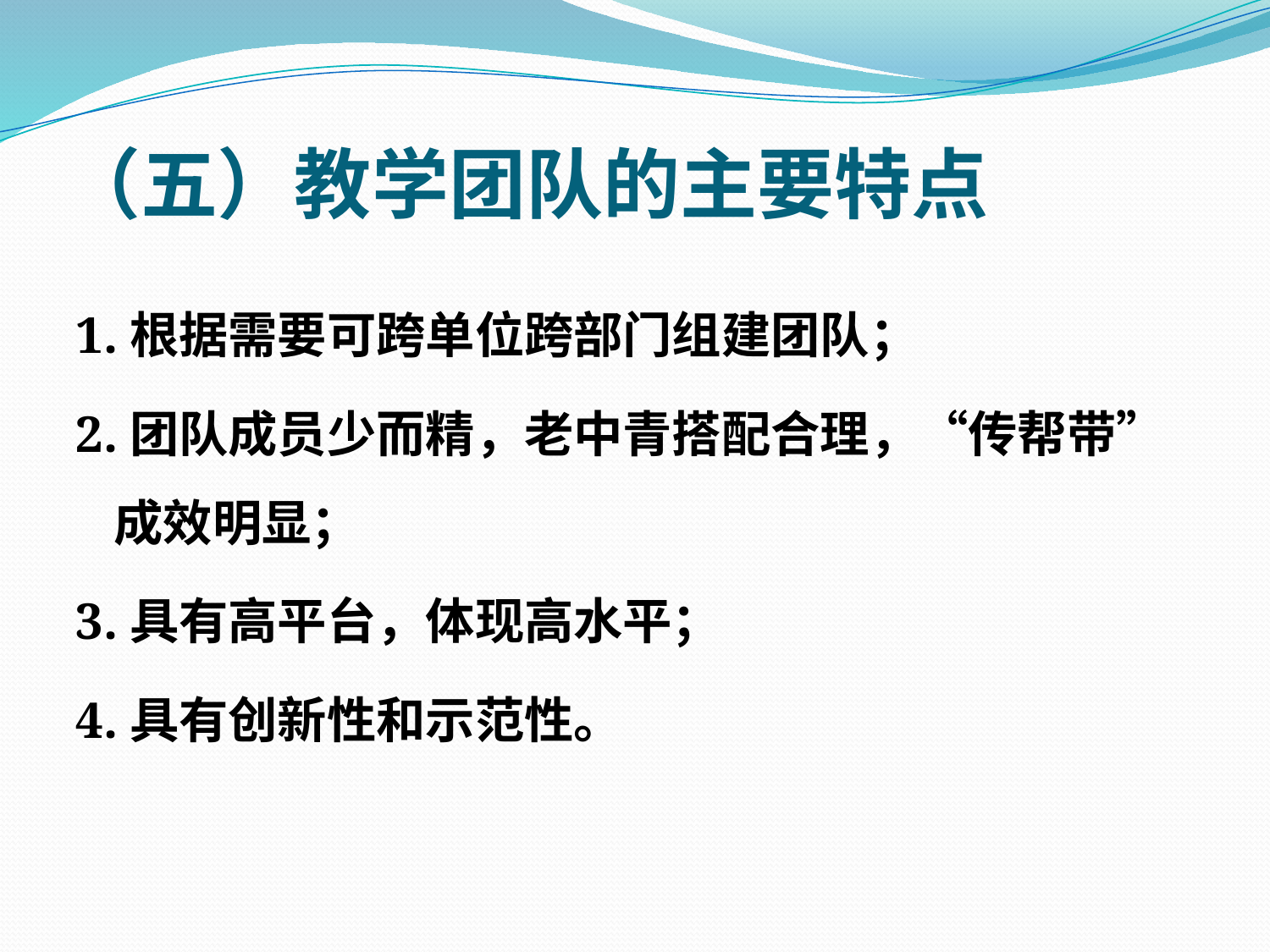

# （五）教学团队的主要特点
1.根据需要可跨单位跨部门组建团队；
2.团队成员少而精，老中青搭配合理，“传帮带”成效明显；
3.具有高平台，体现高水平；
4.具有创新性和示范性。